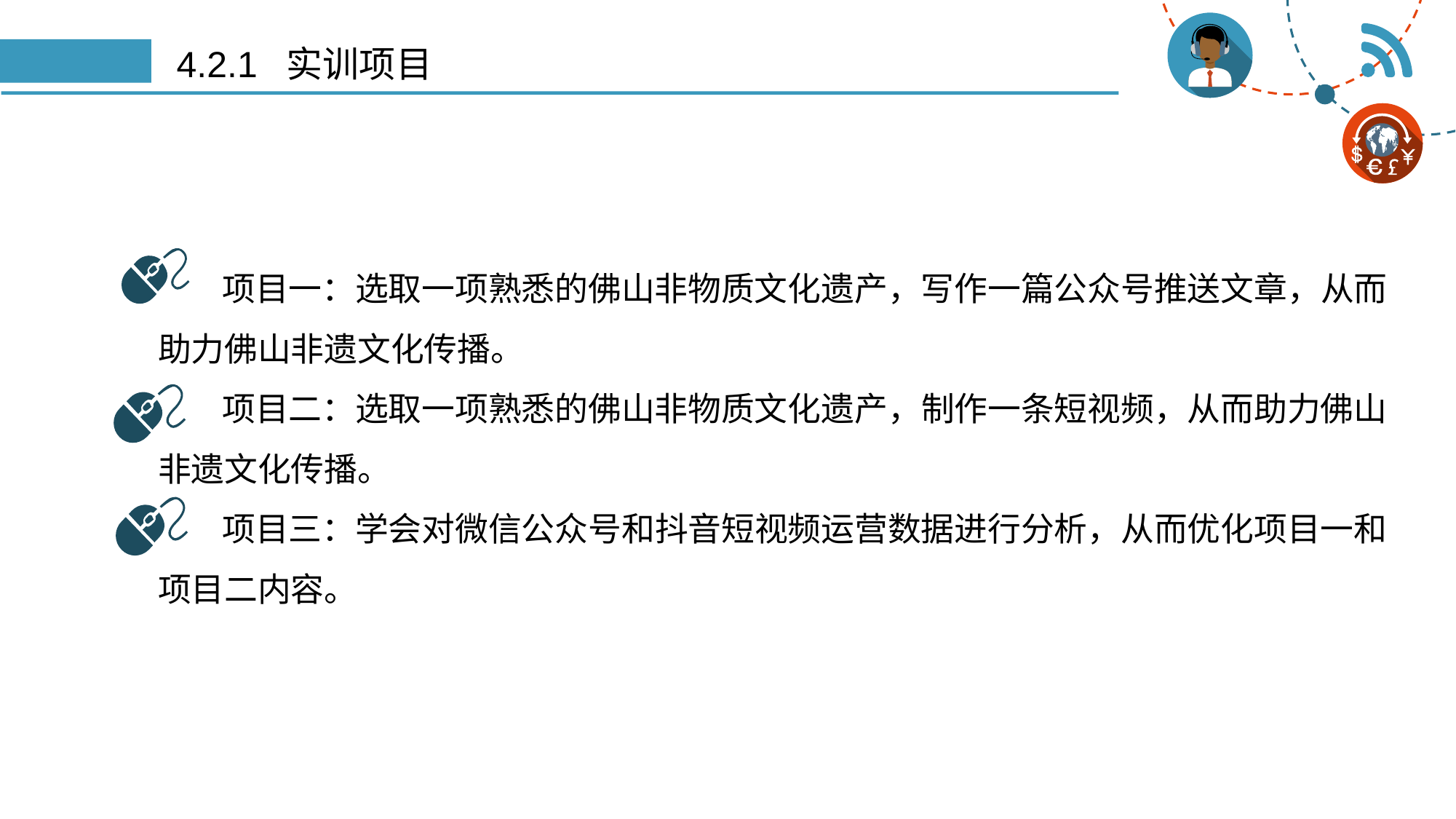

# 4.2.1  实训项目
项目一：选取一项熟悉的佛山非物质文化遗产，写作一篇公众号推送文章，从而助力佛山非遗文化传播。
项目二：选取一项熟悉的佛山非物质文化遗产，制作一条短视频，从而助力佛山非遗文化传播。
项目三：学会对微信公众号和抖音短视频运营数据进行分析，从而优化项目一和项目二内容。